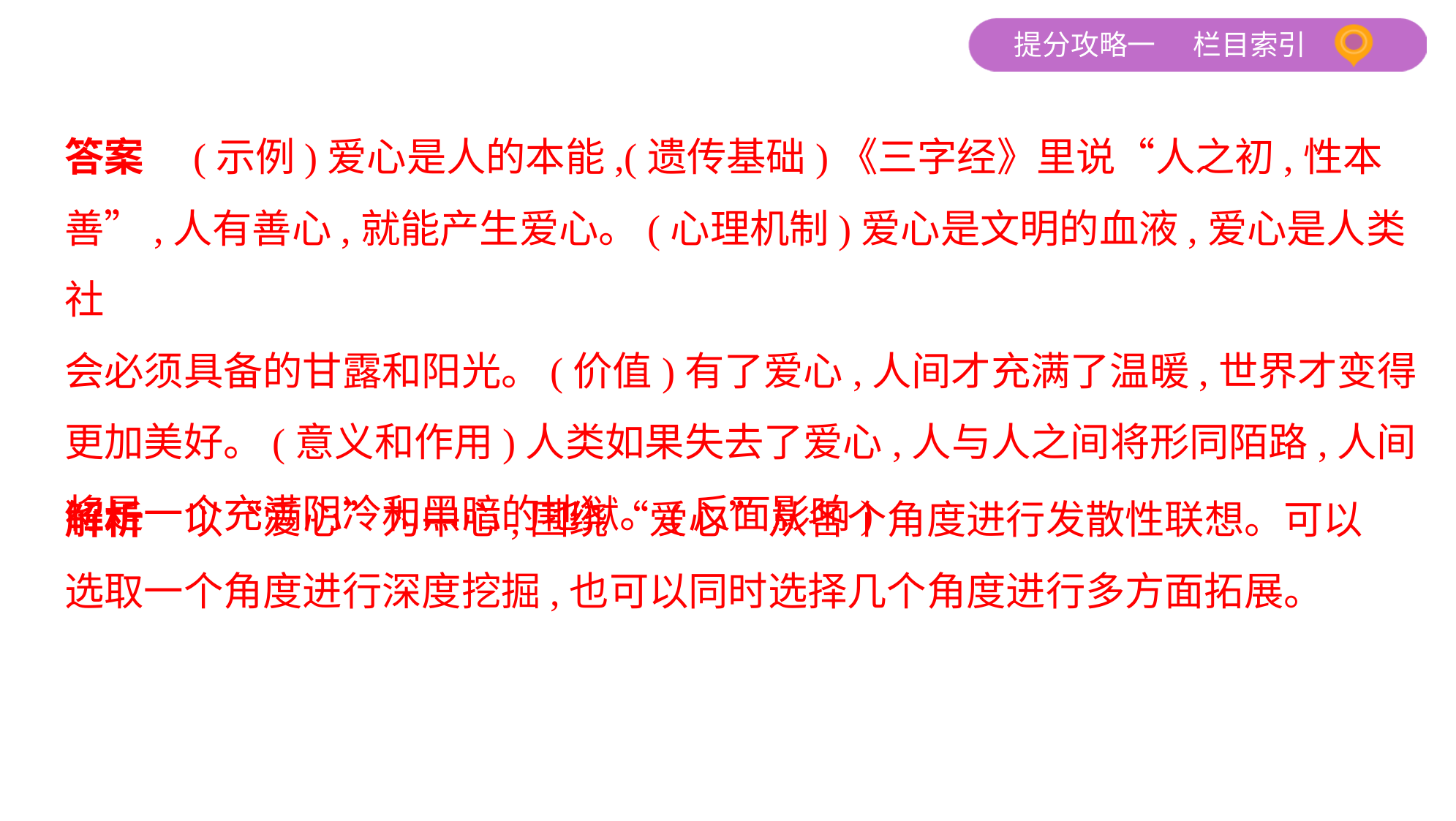

答案　(示例)爱心是人的本能,(遗传基础)《三字经》里说“人之初,性本
善”,人有善心,就能产生爱心。(心理机制)爱心是文明的血液,爱心是人类社
会必须具备的甘露和阳光。(价值)有了爱心,人间才充满了温暖,世界才变得
更加美好。(意义和作用)人类如果失去了爱心,人与人之间将形同陌路,人间
将是一个充满阴冷和黑暗的地狱。(反面影响)
解析　以“爱心”为中心,围绕“爱心”从各个角度进行发散性联想。可以
选取一个角度进行深度挖掘,也可以同时选择几个角度进行多方面拓展。